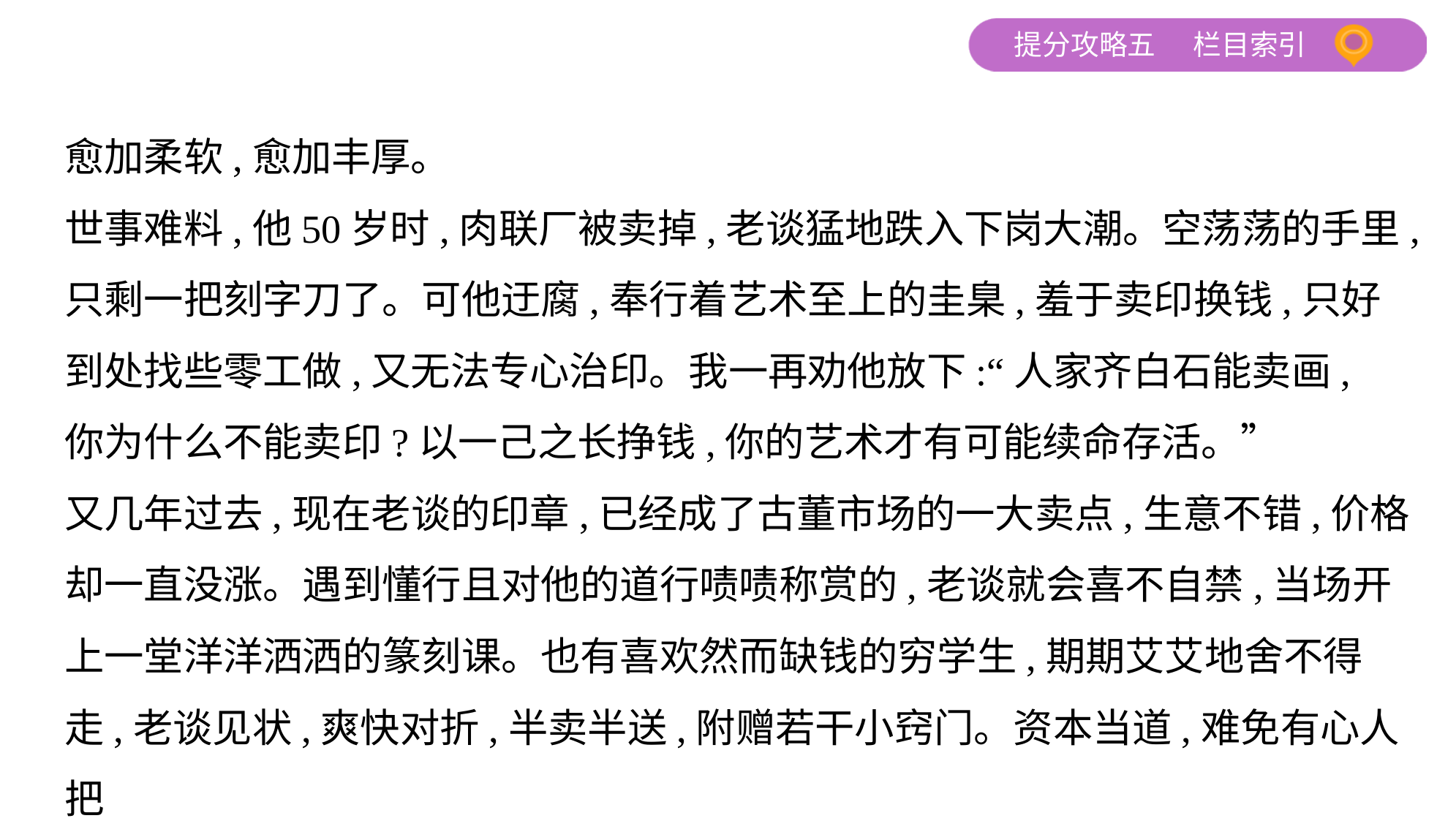

愈加柔软,愈加丰厚。
世事难料,他50岁时,肉联厂被卖掉,老谈猛地跌入下岗大潮。空荡荡的手里,
只剩一把刻字刀了。可他迂腐,奉行着艺术至上的圭臬,羞于卖印换钱,只好
到处找些零工做,又无法专心治印。我一再劝他放下:“人家齐白石能卖画,
你为什么不能卖印?以一己之长挣钱,你的艺术才有可能续命存活。”
又几年过去,现在老谈的印章,已经成了古董市场的一大卖点,生意不错,价格
却一直没涨。遇到懂行且对他的道行啧啧称赏的,老谈就会喜不自禁,当场开
上一堂洋洋洒洒的篆刻课。也有喜欢然而缺钱的穷学生,期期艾艾地舍不得
走,老谈见状,爽快对折,半卖半送,附赠若干小窍门。资本当道,难免有心人把